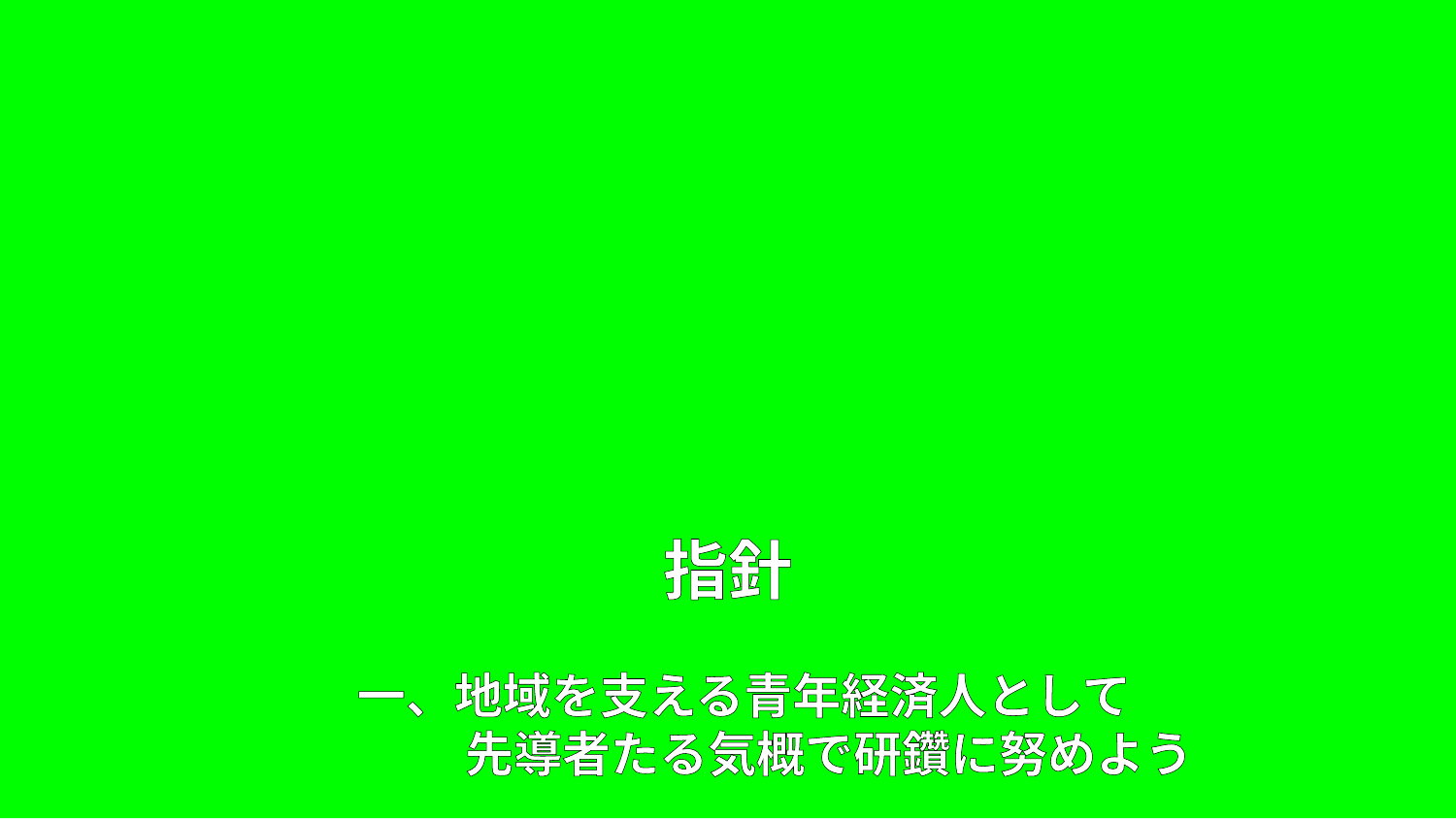

指針

　　　　　一、地域を支える青年経済人として
　 　　　　　　先導者たる気概で研鑽に努めよう